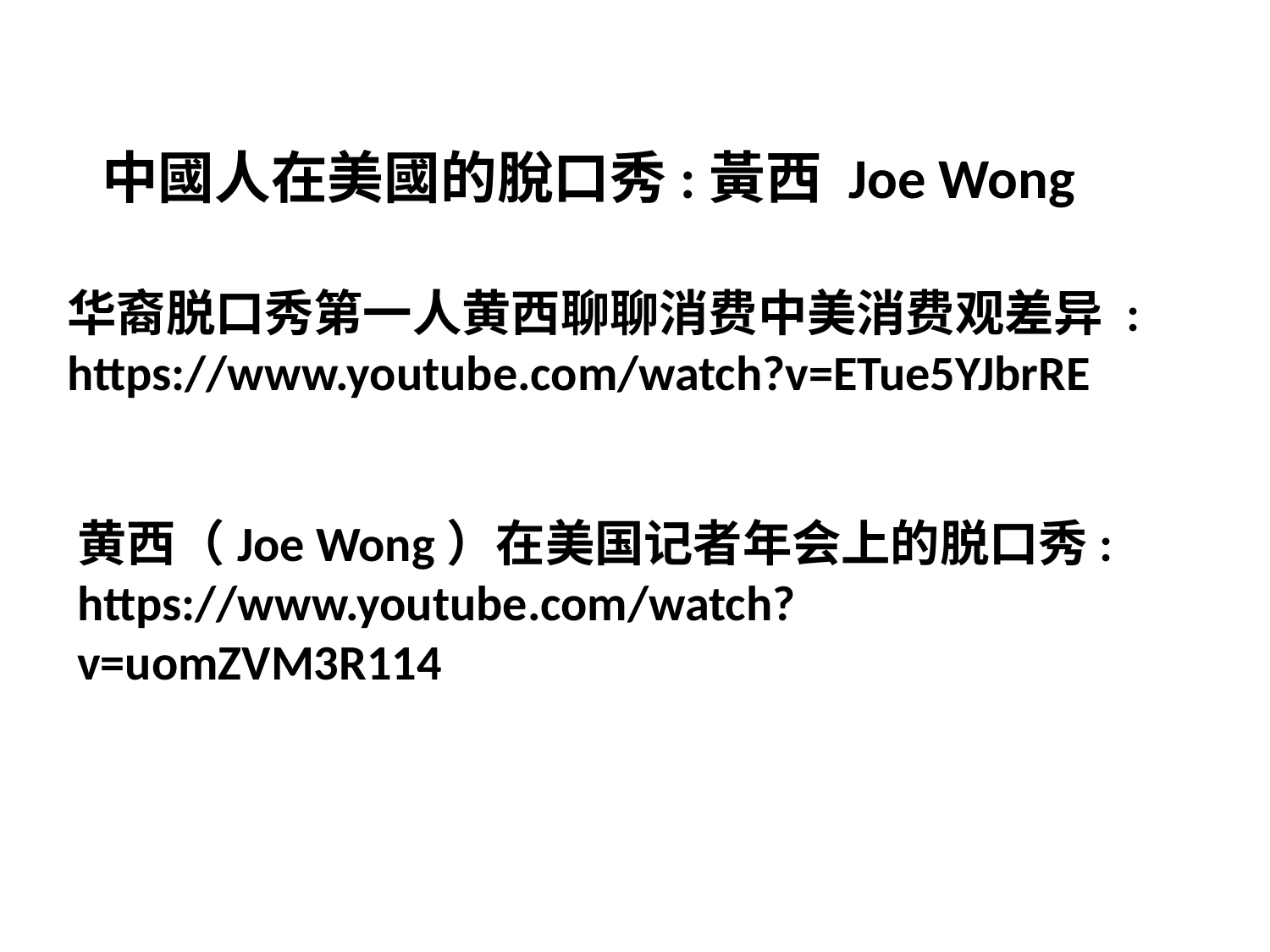

中國人在美國的脫口秀:黃西 Joe Wong
华裔脱口秀第一人黄西聊聊消费中美消费观差异 : https://www.youtube.com/watch?v=ETue5YJbrRE
黄西（Joe Wong）在美国记者年会上的脱口秀: https://www.youtube.com/watch?v=uomZVM3R114